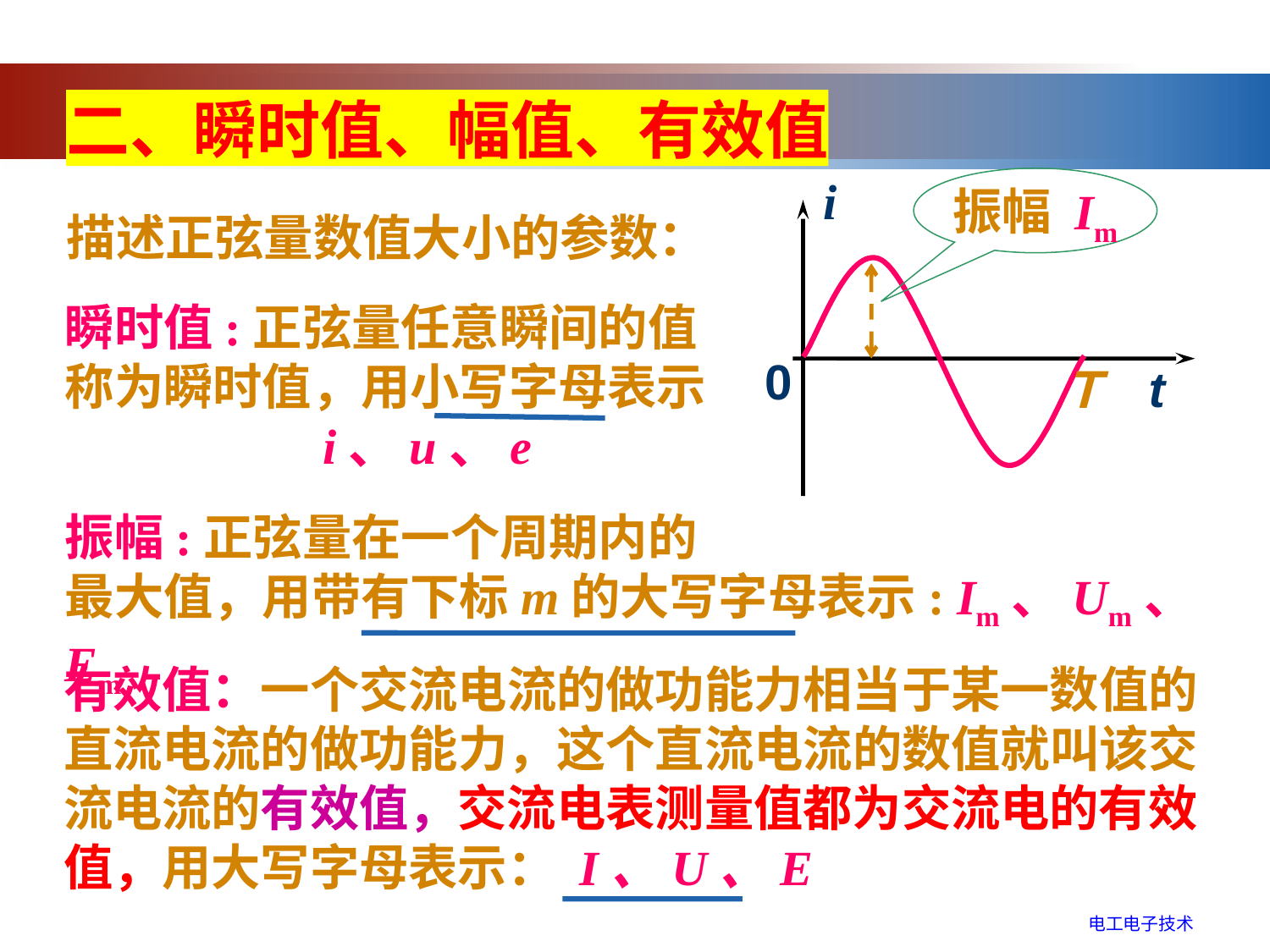

二、瞬时值、幅值、有效值
振幅 Im
  i

0

 t
Ｔ
描述正弦量数值大小的参数：
瞬时值:正弦量任意瞬间的值
称为瞬时值，用小写字母表示
                     i、u、e

振幅:正弦量在一个周期内的
最大值，用带有下标m的大写字母表示: Im、Um、Em

有效值：一个交流电流的做功能力相当于某一数值的直流电流的做功能力，这个直流电流的数值就叫该交流电流的有效值，交流电表测量值都为交流电的有效值，用大写字母表示： I、U、E

电工电子技术